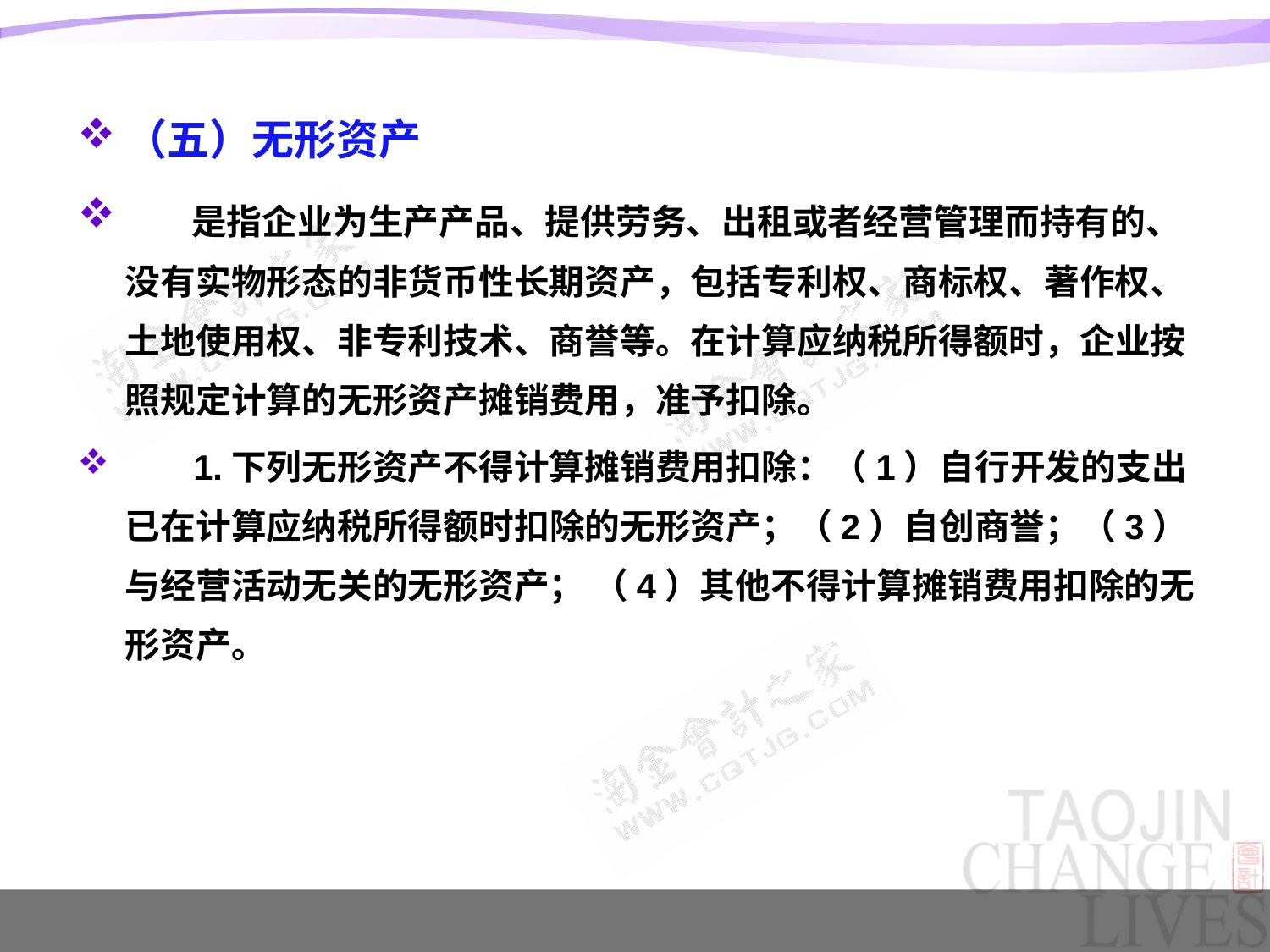

（五）无形资产
       是指企业为生产产品、提供劳务、出租或者经营管理而持有的、没有实物形态的非货币性长期资产，包括专利权、商标权、著作权、土地使用权、非专利技术、商誉等。在计算应纳税所得额时，企业按照规定计算的无形资产摊销费用，准予扣除。
       1.下列无形资产不得计算摊销费用扣除：（1）自行开发的支出已在计算应纳税所得额时扣除的无形资产；（2）自创商誉；（3）与经营活动无关的无形资产； （4）其他不得计算摊销费用扣除的无形资产。